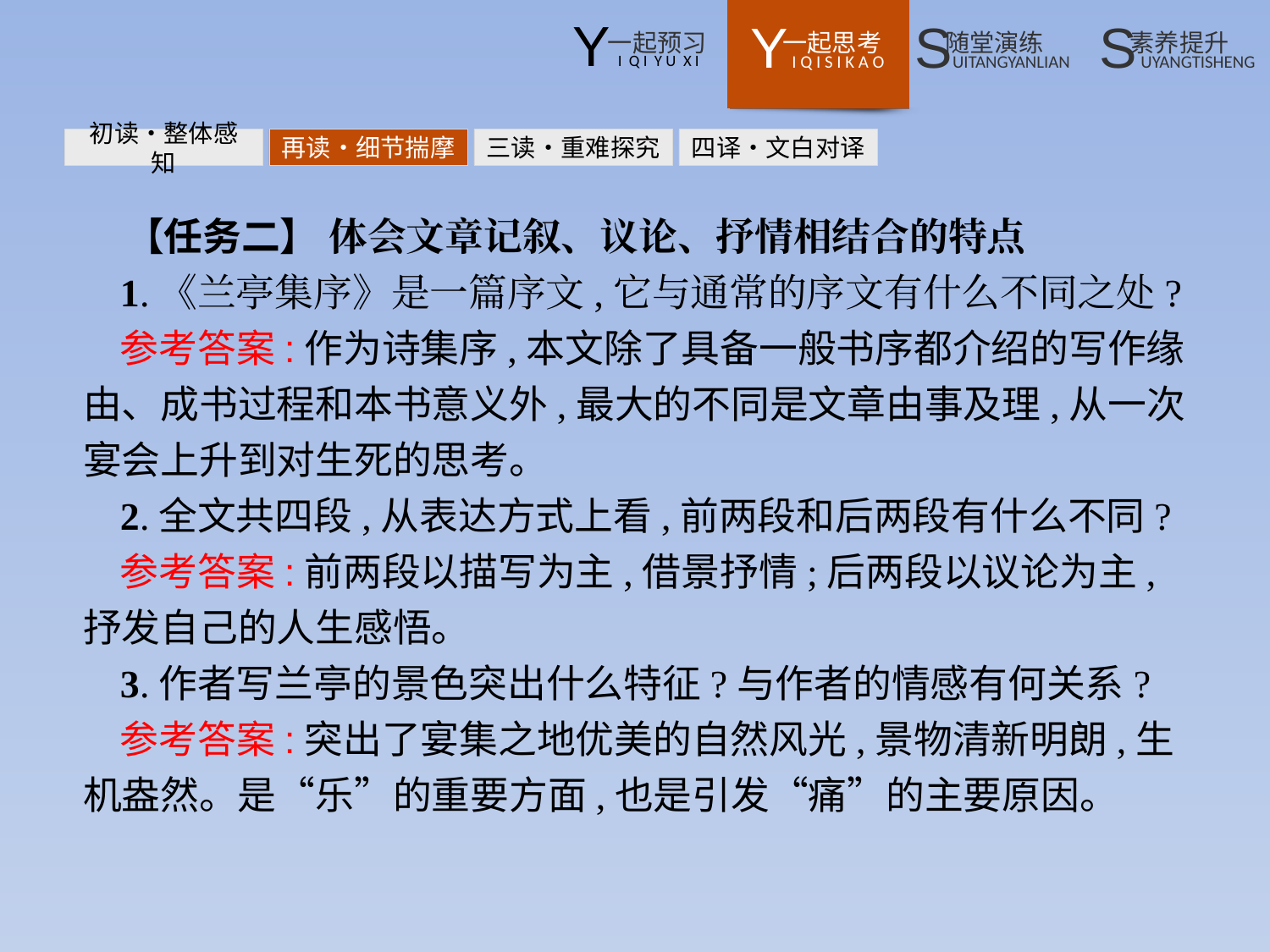

初读•整体感知
再读•细节揣摩
三读•重难探究
四译•文白对译
【任务二】 体会文章记叙、议论、抒情相结合的特点
1.《兰亭集序》是一篇序文,它与通常的序文有什么不同之处?
参考答案:作为诗集序,本文除了具备一般书序都介绍的写作缘由、成书过程和本书意义外,最大的不同是文章由事及理,从一次宴会上升到对生死的思考。
2.全文共四段,从表达方式上看,前两段和后两段有什么不同?
参考答案:前两段以描写为主,借景抒情;后两段以议论为主,抒发自己的人生感悟。
3.作者写兰亭的景色突出什么特征?与作者的情感有何关系?
参考答案:突出了宴集之地优美的自然风光,景物清新明朗,生机盎然。是“乐”的重要方面,也是引发“痛”的主要原因。